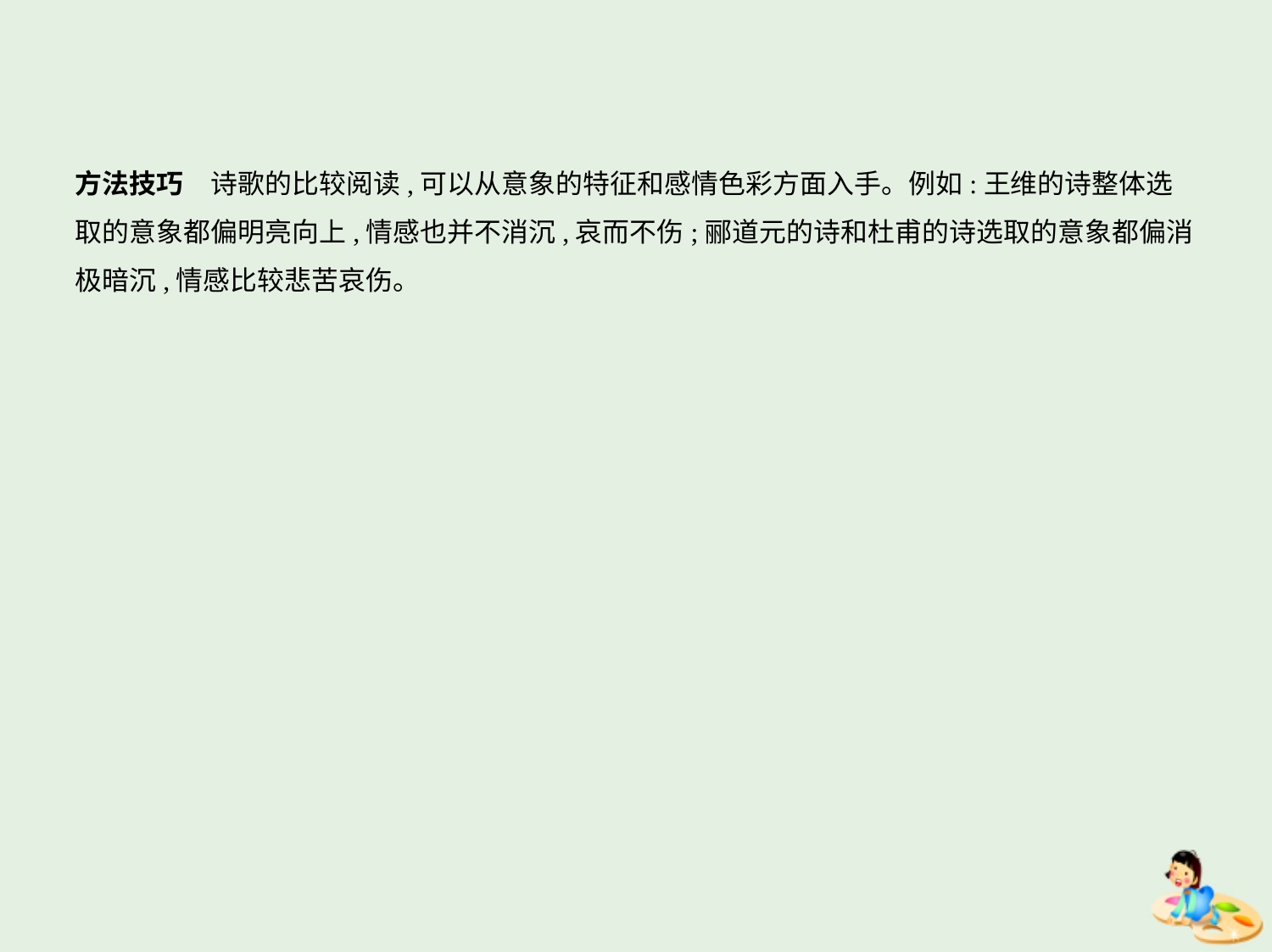

方法技巧　诗歌的比较阅读,可以从意象的特征和感情色彩方面入手。例如:王维的诗整体选
取的意象都偏明亮向上,情感也并不消沉,哀而不伤;郦道元的诗和杜甫的诗选取的意象都偏消
极暗沉,情感比较悲苦哀伤。